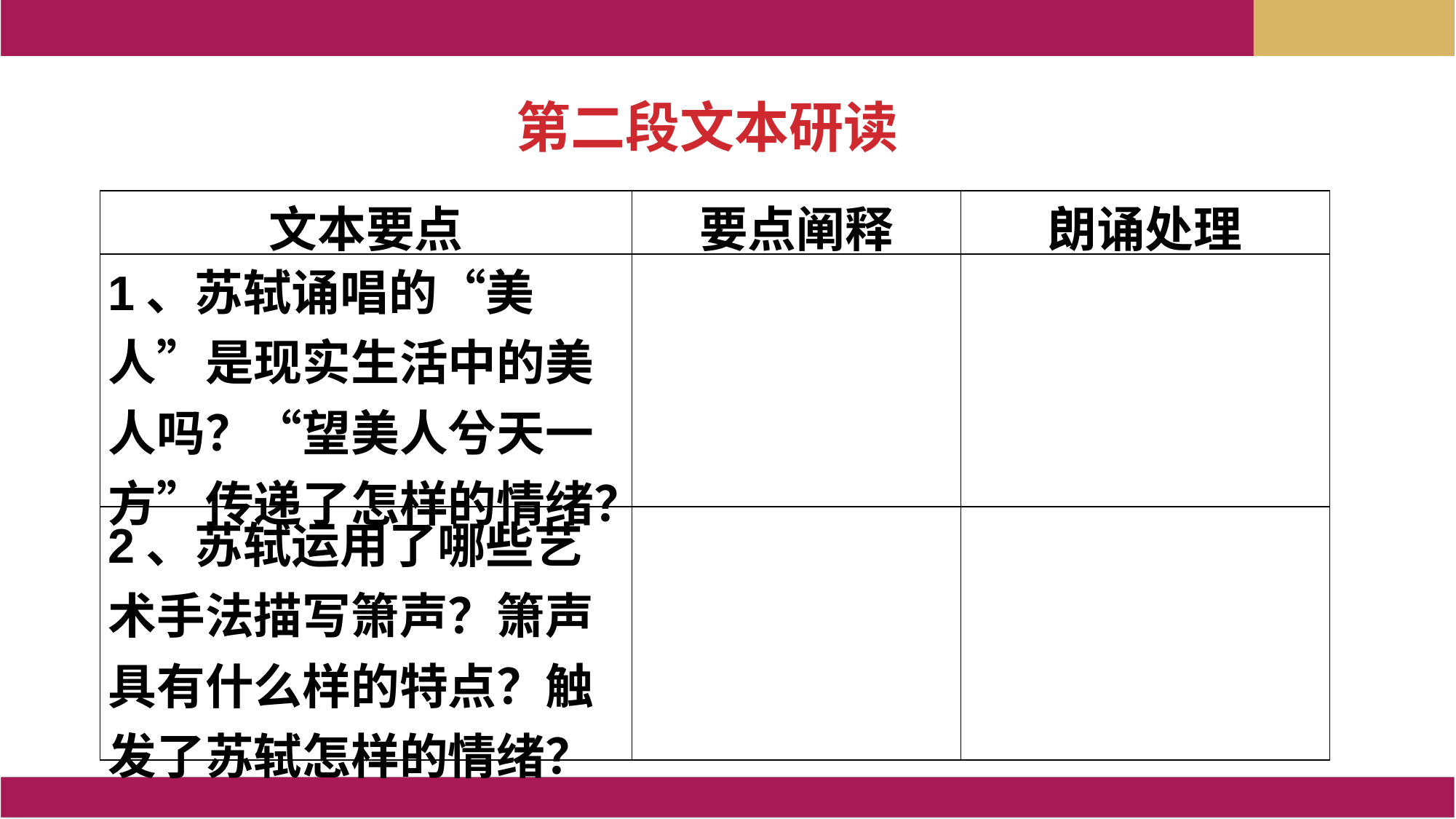

第二段文本研读

| 文本要点 | 要点阐释 | 朗诵处理 |
| --- | --- | --- |
| 1、苏轼诵唱的“美人”是现实生活中的美人吗？“望美人兮天一方”传递了怎样的情绪？ |  |  |
| 2、苏轼运用了哪些艺术手法描写箫声？箫声具有什么样的特点？触发了苏轼怎样的情绪？ |  |  |